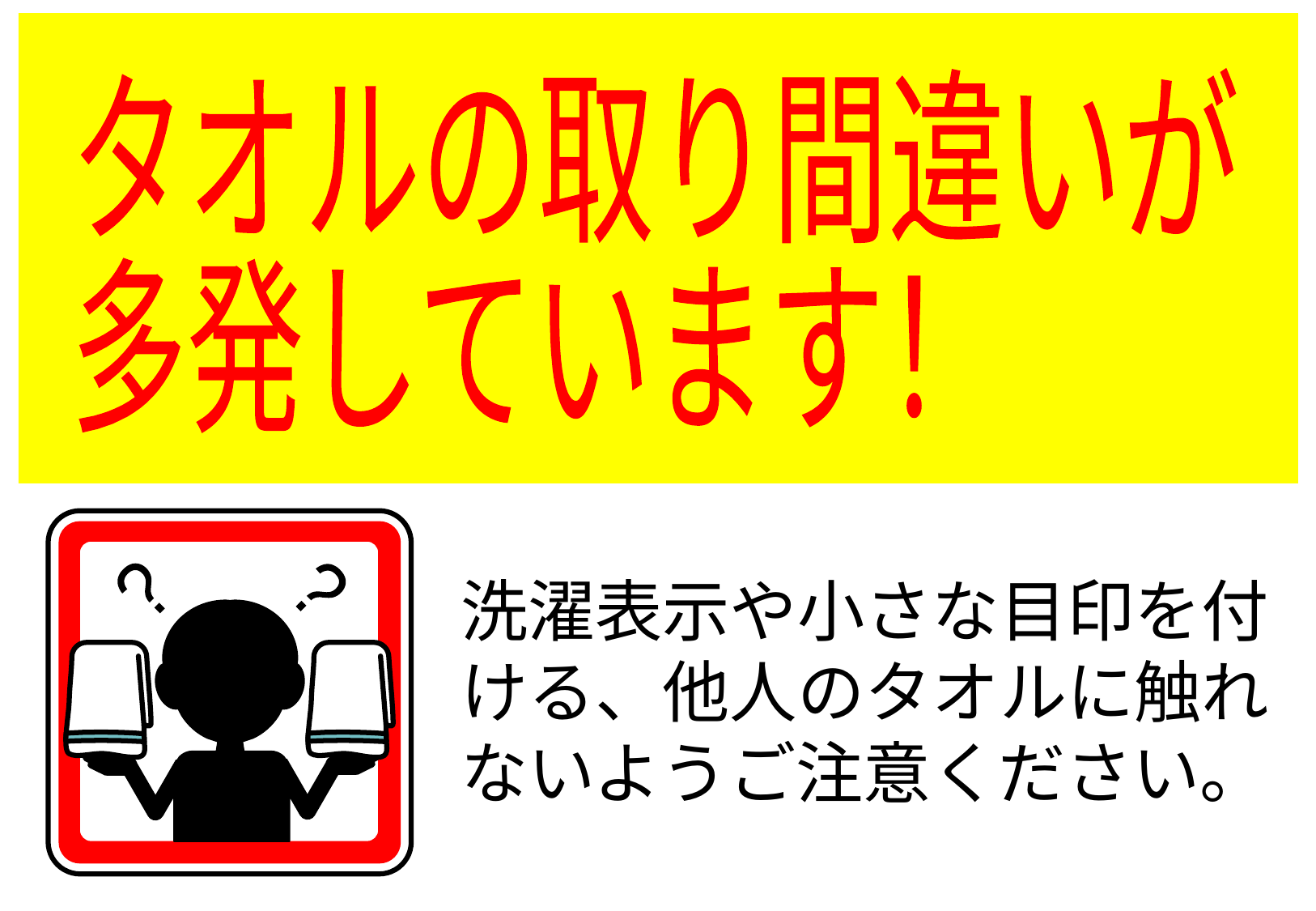

タオルの取り間違いが
多発しています！

?
?

洗濯表示や小さな目印を付ける、他人のタオルに触れないようご注意ください。